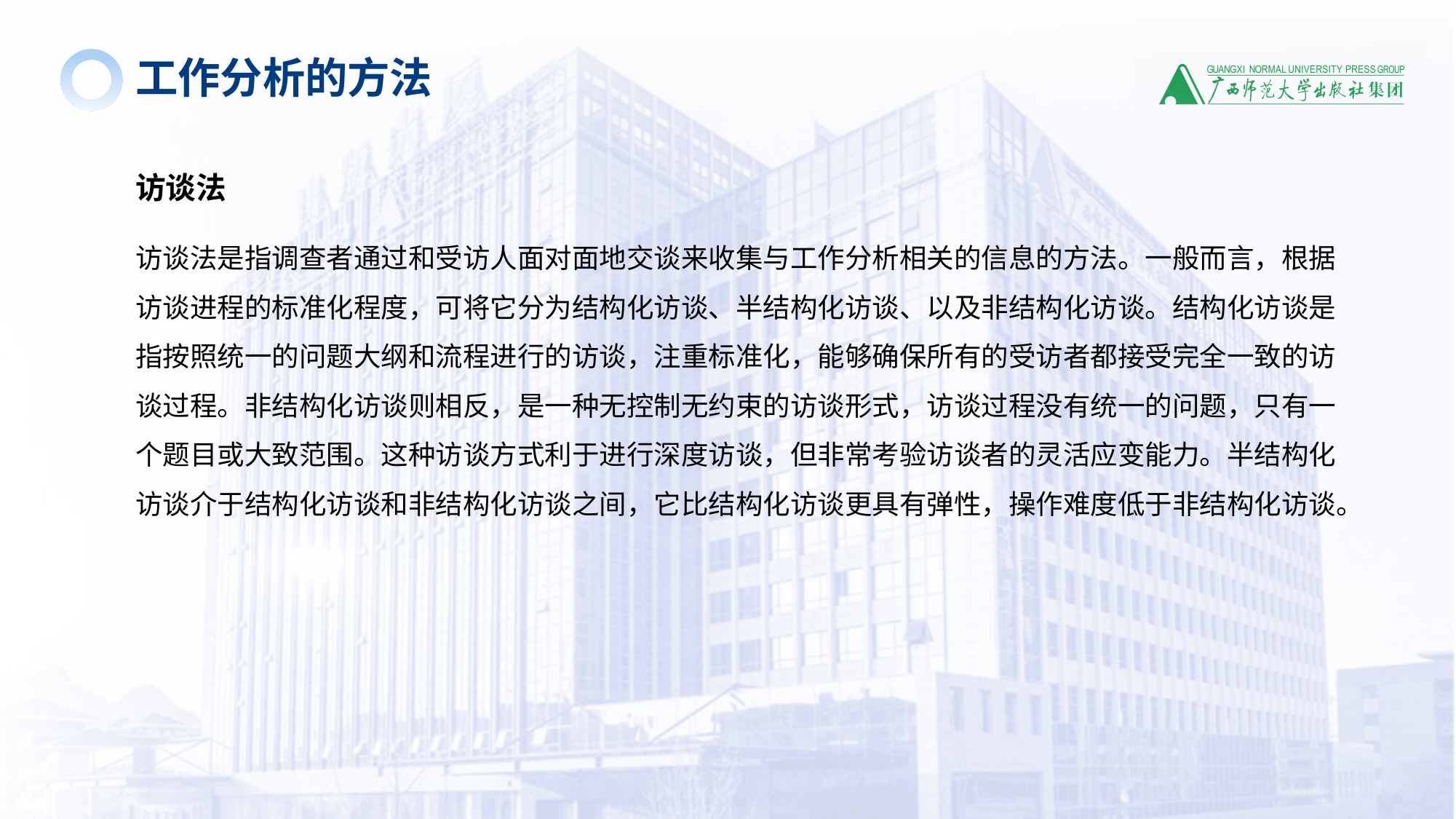

工作分析的方法

访谈法
访谈法是指调查者通过和受访人面对面地交谈来收集与工作分析相关的信息的方法。一般而言，根据访谈进程的标准化程度，可将它分为结构化访谈、半结构化访谈、以及非结构化访谈。结构化访谈是指按照统一的问题大纲和流程进行的访谈，注重标准化，能够确保所有的受访者都接受完全一致的访谈过程。非结构化访谈则相反，是一种无控制无约束的访谈形式，访谈过程没有统一的问题，只有一个题目或大致范围。这种访谈方式利于进行深度访谈，但非常考验访谈者的灵活应变能力。半结构化访谈介于结构化访谈和非结构化访谈之间，它比结构化访谈更具有弹性，操作难度低于非结构化访谈。